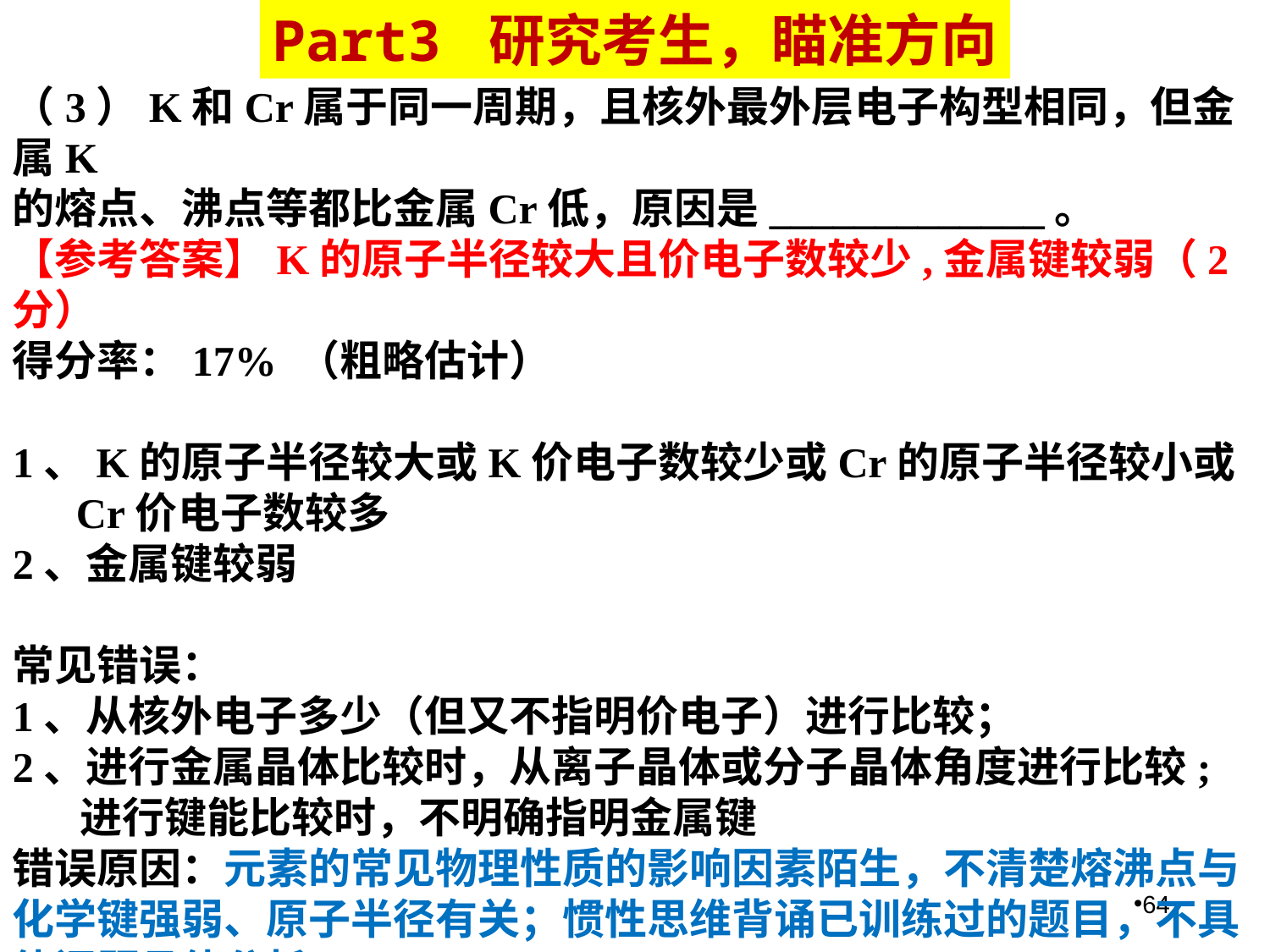

Part3 研究考生，瞄准方向
（3）K和Cr属于同一周期，且核外最外层电子构型相同，但金属K
的熔点、沸点等都比金属Cr低，原因是_____________。
【参考答案】K的原子半径较大且价电子数较少,金属键较弱（2分）
得分率：17% （粗略估计）

1、K的原子半径较大或K价电子数较少或Cr的原子半径较小或
      Cr价电子数较多
2、金属键较弱

常见错误：
1、从核外电子多少（但又不指明价电子）进行比较；
2、进行金属晶体比较时，从离子晶体或分子晶体角度进行比较;
      进行键能比较时，不明确指明金属键
错误原因：元素的常见物理性质的影响因素陌生，不清楚熔沸点与
化学键强弱、原子半径有关；惯性思维背诵已训练过的题目，不具
体问题具体分析
64